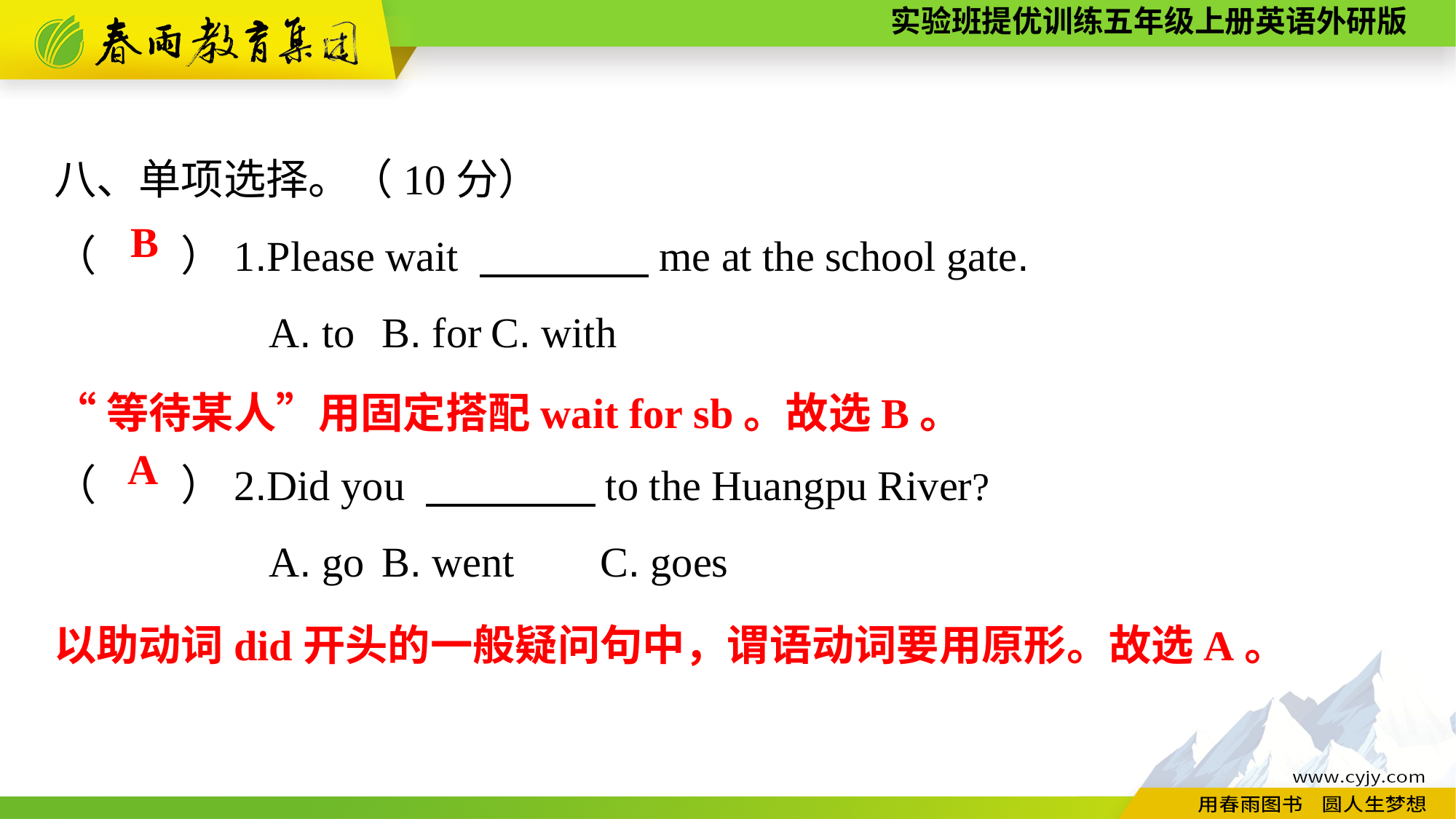

八、单项选择。（10分）
（　　）1.Please wait 　　　　me at the school gate.
A. to	B. for	C. with

（　　）2.Did you 　　　　to the Huangpu River?
A. go	B. went	C. goes
B
“等待某人”用固定搭配wait for sb。故选B。
A
以助动词did开头的一般疑问句中，谓语动词要用原形。故选A。